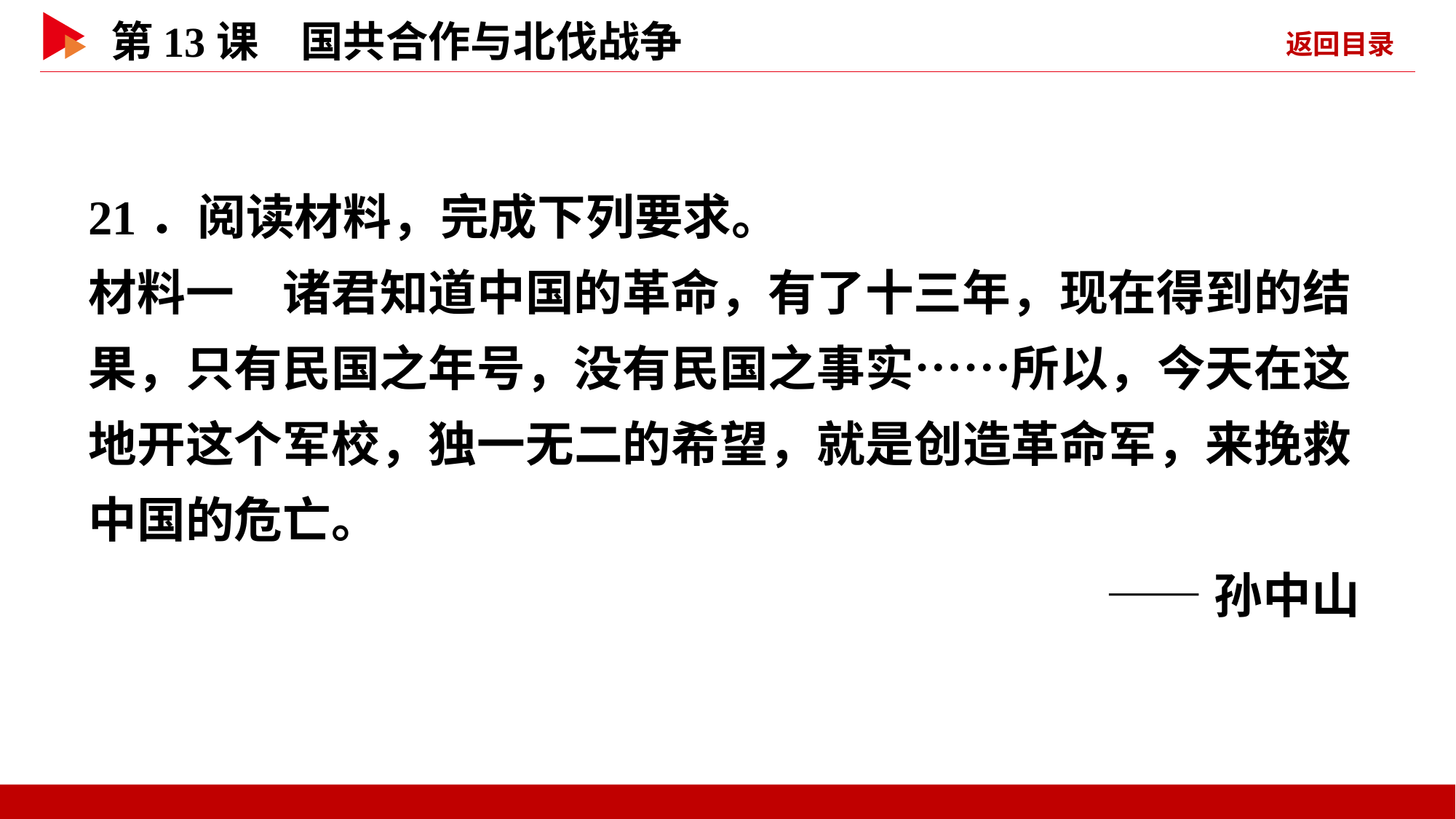

21．阅读材料，完成下列要求。
材料一　诸君知道中国的革命，有了十三年，现在得到的结果，只有民国之年号，没有民国之事实……所以，今天在这地开这个军校，独一无二的希望，就是创造革命军，来挽救中国的危亡。
——孙中山